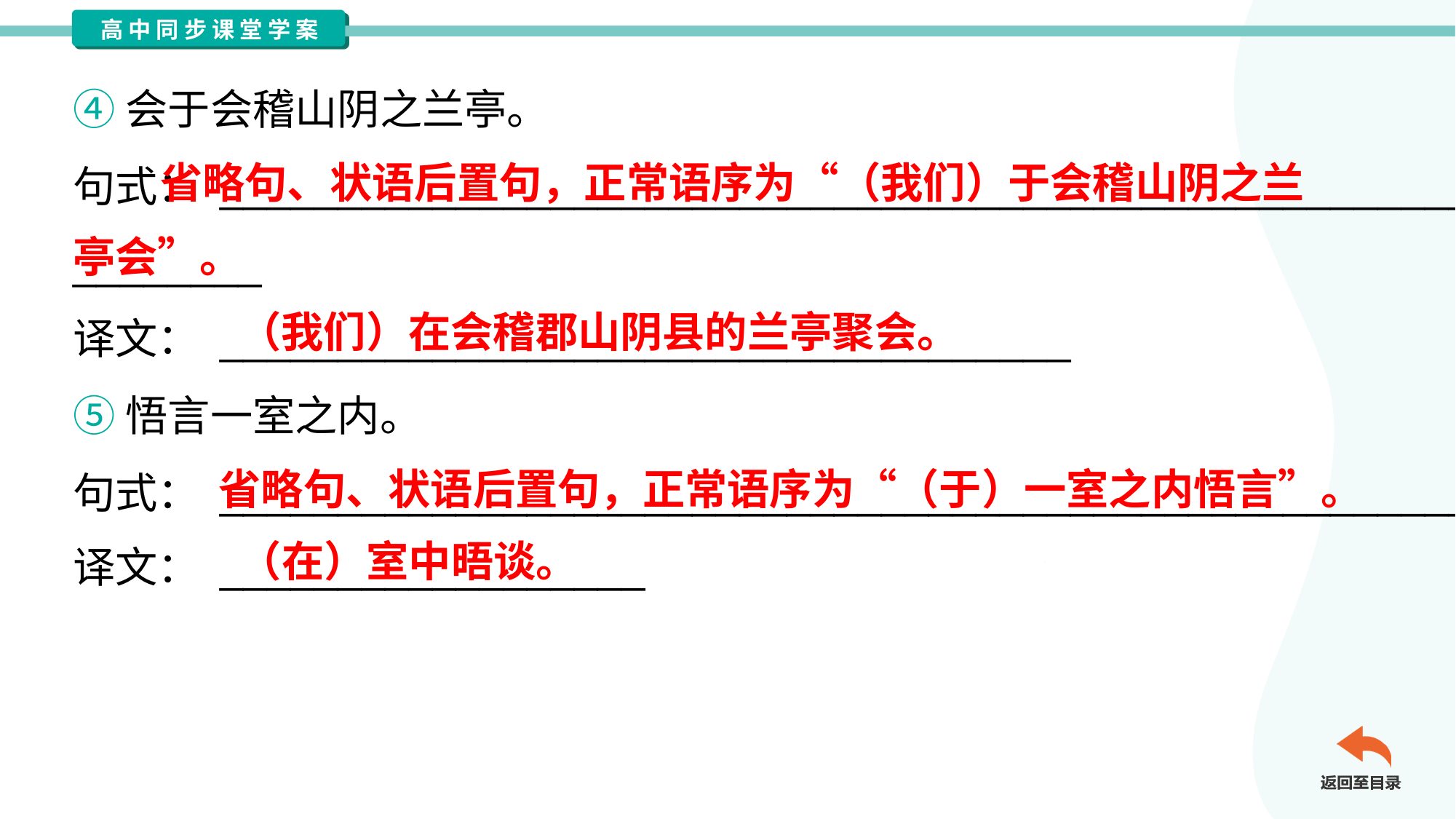

④会于会稽山阴之兰亭。
句式： ______________________________________________________
________
译文： ____________________________________
        省略句、状语后置句，正常语序为“（我们）于会稽山阴之兰
亭会”。
（我们）在会稽郡山阴县的兰亭聚会。
⑤悟言一室之内。
句式： ______________________________________________________
译文： __________________
省略句、状语后置句，正常语序为“（于）一室之内悟言”。
（在）室中晤谈。